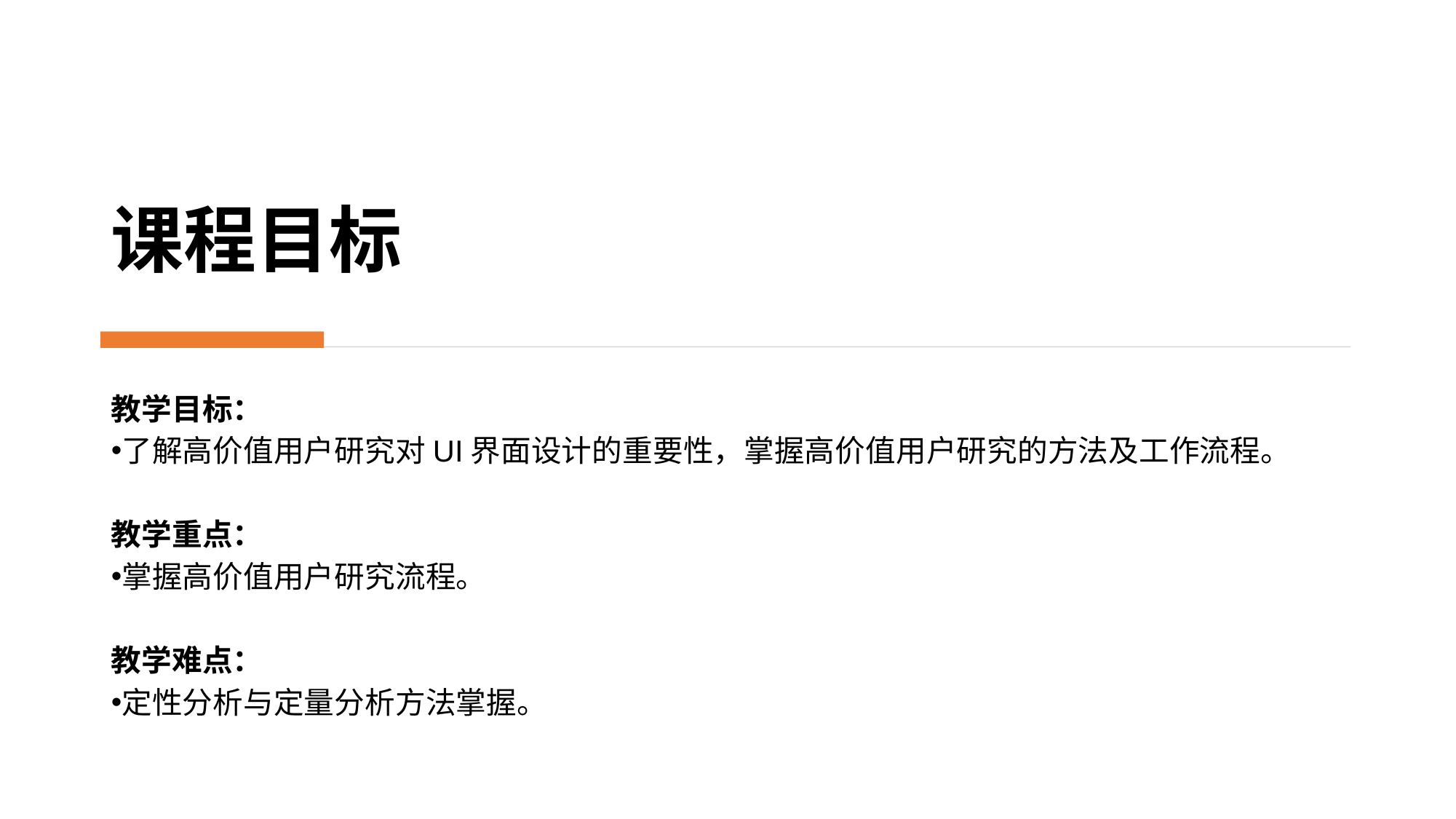

课程目标

教学目标：
了解高价值用户研究对UI界面设计的重要性，掌握高价值用户研究的方法及工作流程。

教学重点：
掌握高价值用户研究流程。

教学难点：
定性分析与定量分析方法掌握。